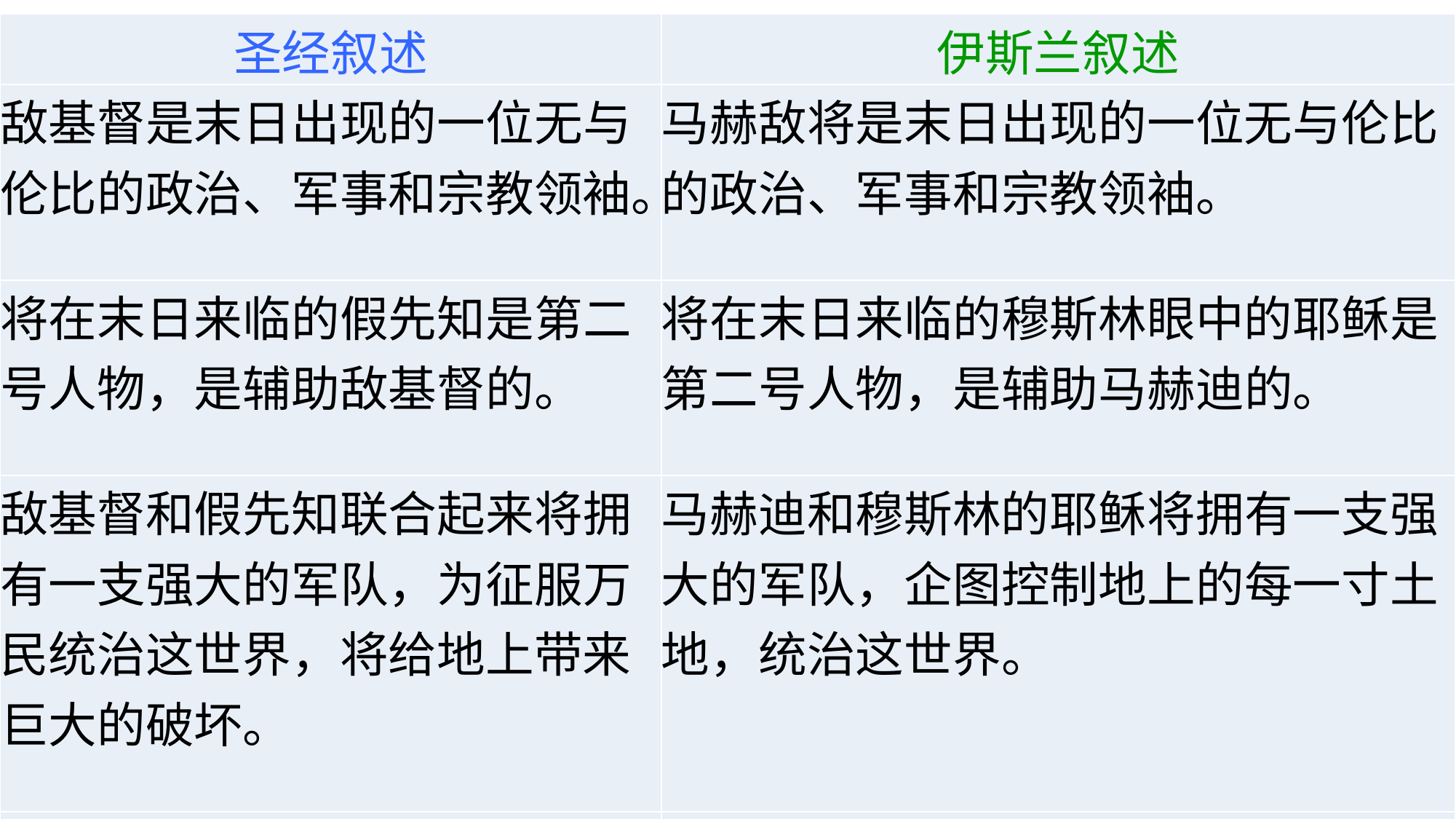

| 圣经叙述 | 伊斯兰叙述 |
| --- | --- |
| 敌基督是末日出现的一位无与伦比的政治、军事和宗教领袖。 | 马赫敌将是末日出现的一位无与伦比的政治、军事和宗教领袖。 |
| 将在末日来临的假先知是第二号人物，是辅助敌基督的。 | 将在末日来临的穆斯林眼中的耶稣是第二号人物，是辅助马赫迪的。 |
| 敌基督和假先知联合起来将拥有一支强大的军队，为征服万民统治这世界，将给地上带来巨大的破坏。 | 马赫迪和穆斯林的耶稣将拥有一支强大的军队，企图控制地上的每一寸土地，统治这世界。 |
| 假先知将是一条披着羊皮的龙。 | 被穆斯林视为末日要来的帮助穆斯林成功的伊斯兰先知 |
|  |  |
|  |  |
|  |  |